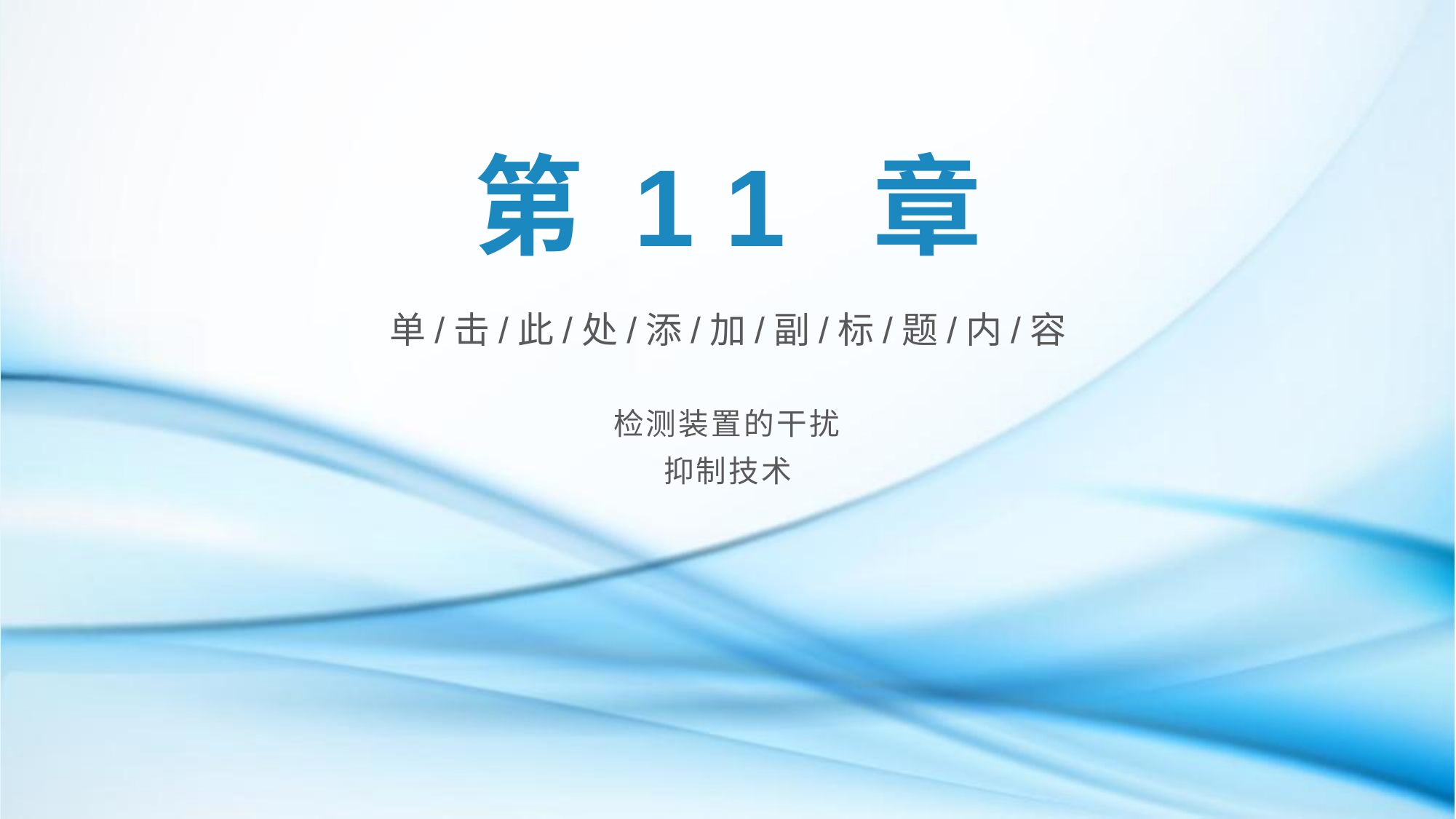

第 1 1  章
单/击/此/处/添/加/副/标/题/内/容
检测装置的干扰
抑制技术